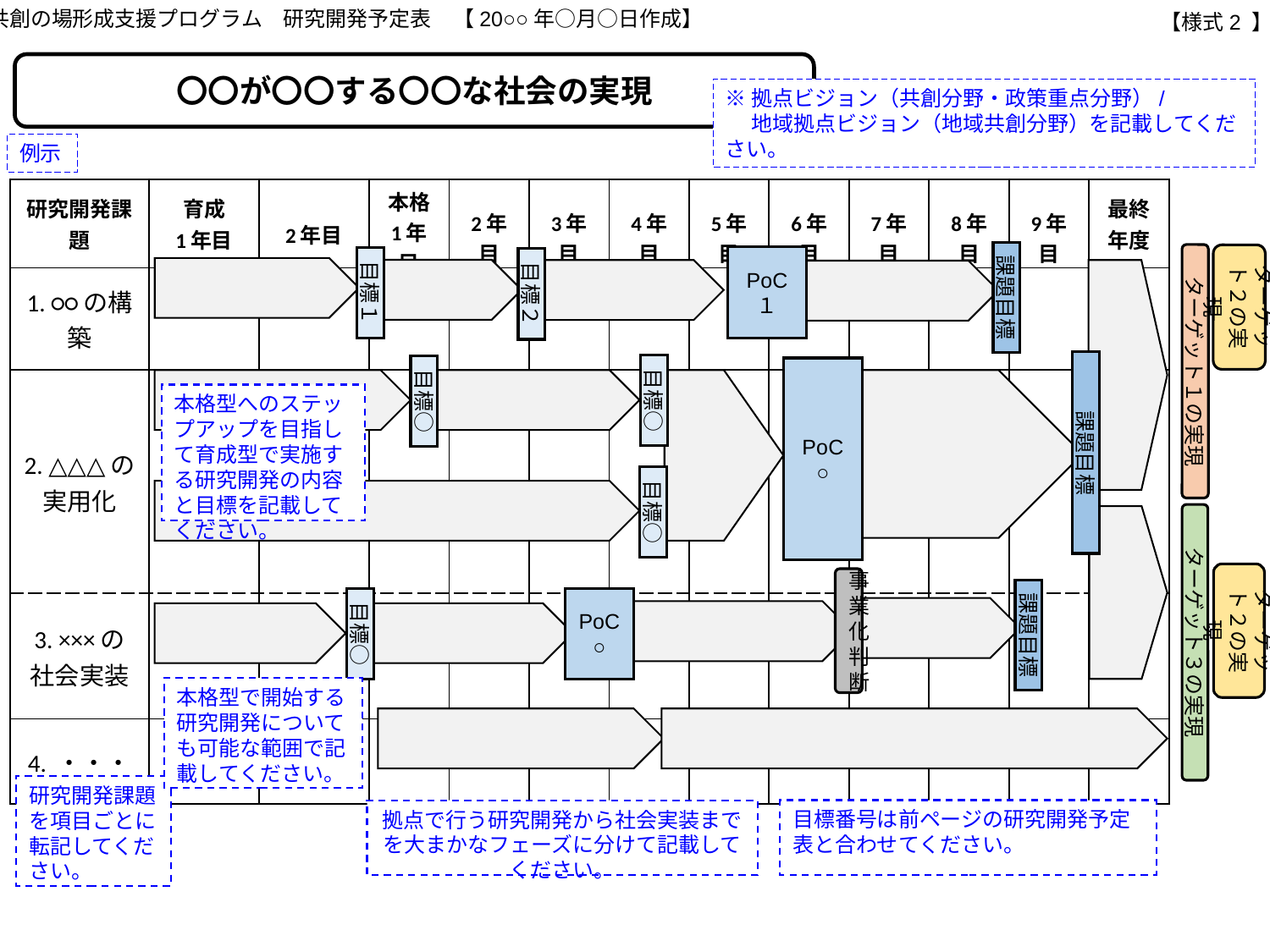

共創の場形成支援プログラム　研究開発予定表　【20○○年○月○日作成】
【様式2 】
〇〇が〇〇する〇〇な社会の実現
※拠点ビジョン（共創分野・政策重点分野）/
　 地域拠点ビジョン（地域共創分野）を記載してください。
例示
| 研究開発課題 | 育成 1年目 | 2年目 | 本格 1年目 | 2年目 | 3年目 | 4年目 | 5年目 | 6年目 | 7年目 | 8年目 | 9年目 | 最終 年度 |
| --- | --- | --- | --- | --- | --- | --- | --- | --- | --- | --- | --- | --- |
| 1. ○○の構築 |  |  |  |  |  |  |  |  |  |  |  |  |
| 2. △△△の実用化 |  |  |  |  |  |  |  |  |  |  |  |  |
| 3. ×××の社会実装 |  |  |  |  |  |  |  |  |  |  |  |  |
| 4. ・・・ |  |  |  |  |  |  |  |  |  |  |  |  |
課題目標
ターゲット１の実現
ターゲット２の実現
PoC
１
目標１
目標２

課題目標
目標○
目標○
PoC
○

本格型へのステップアップを目指して育成型で実施する研究開発の内容と目標を記載してください。
目標○

ターゲット３の実現

ターゲット２の実現
事業化判断
課題目標
目標○
PoC
○

本格型で開始する研究開発についても可能な範囲で記載してください。

研究開発課題を項目ごとに転記してください。
目標番号は前ページの研究開発予定表と合わせてください。
拠点で行う研究開発から社会実装までを大まかなフェーズに分けて記載してください。